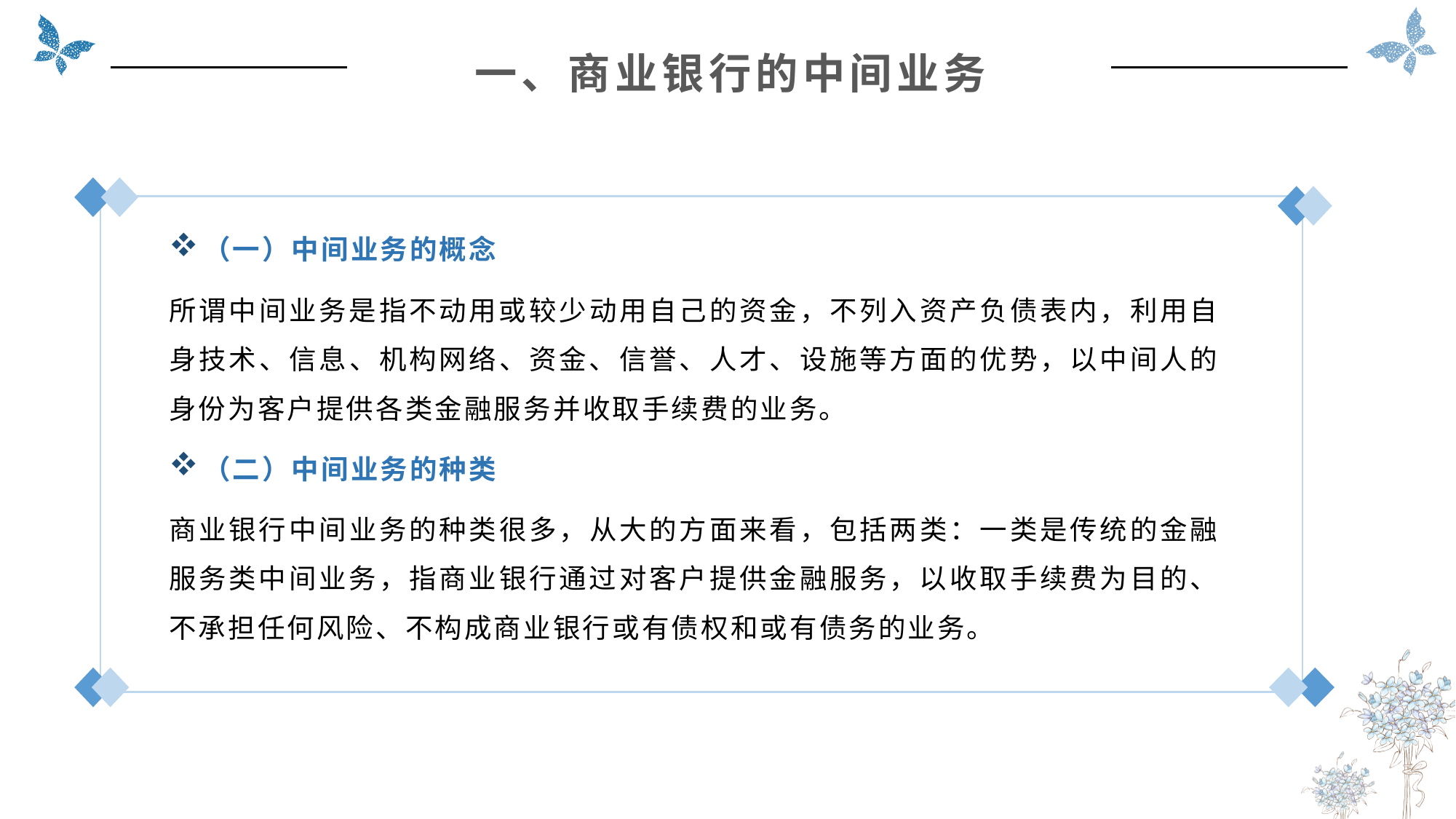

一、商业银行的中间业务

（一）中间业务的概念
所谓中间业务是指不动用或较少动用自己的资金，不列入资产负债表内，利用自身技术、信息、机构网络、资金、信誉、人才、设施等方面的优势，以中间人的身份为客户提供各类金融服务并收取手续费的业务。
（二）中间业务的种类
商业银行中间业务的种类很多，从大的方面来看，包括两类：一类是传统的金融服务类中间业务，指商业银行通过对客户提供金融服务，以收取手续费为目的、不承担任何风险、不构成商业银行或有债权和或有债务的业务。